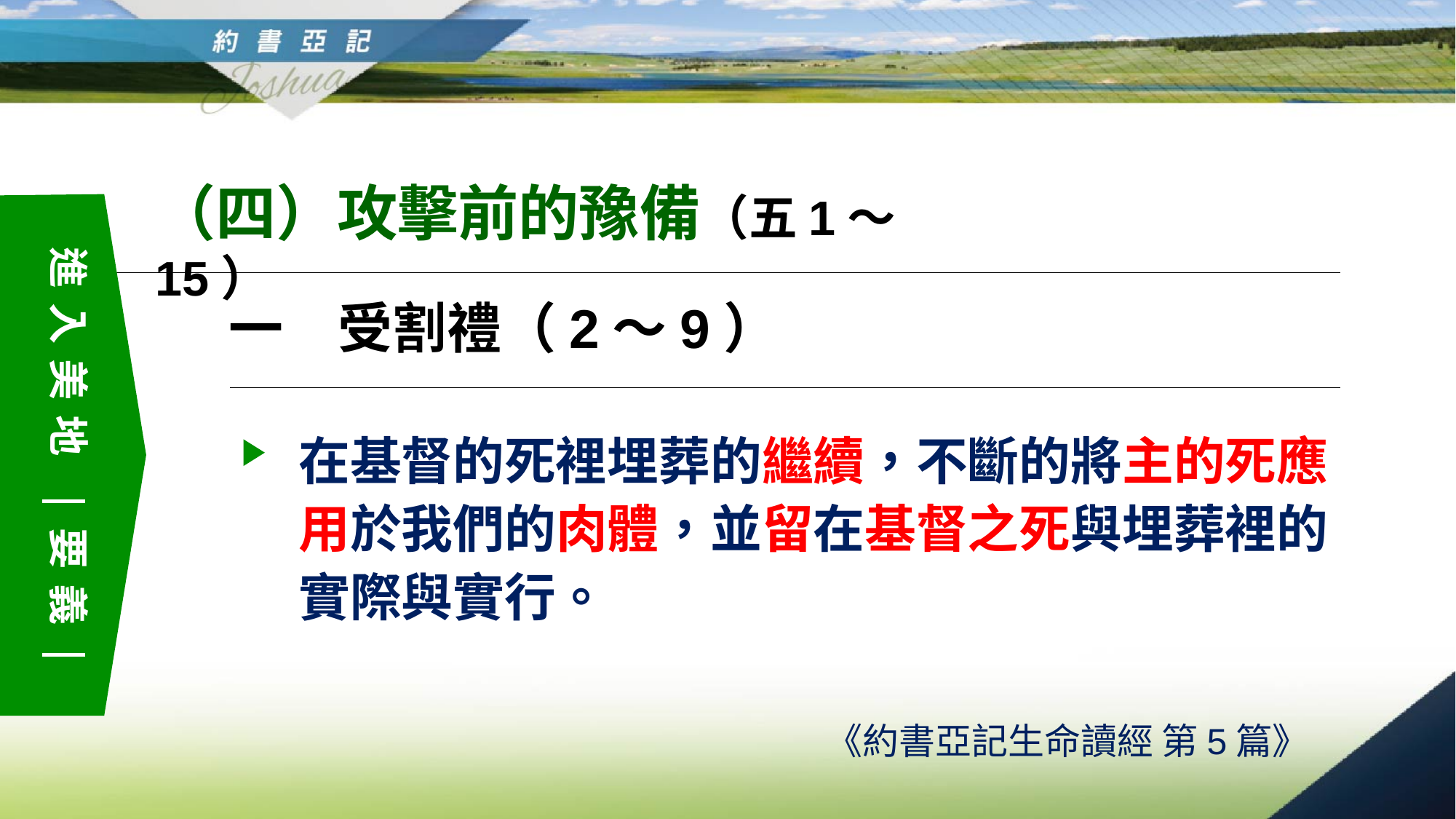

（四）攻擊前的豫備（五1～15）

進入美地　要義
一　受割禮（2～9）
在基督的死裡埋葬的繼續，不斷的將主的死應用於我們的肉體，並留在基督之死與埋葬裡的實際與實行。

《約書亞記生命讀經 第5篇》